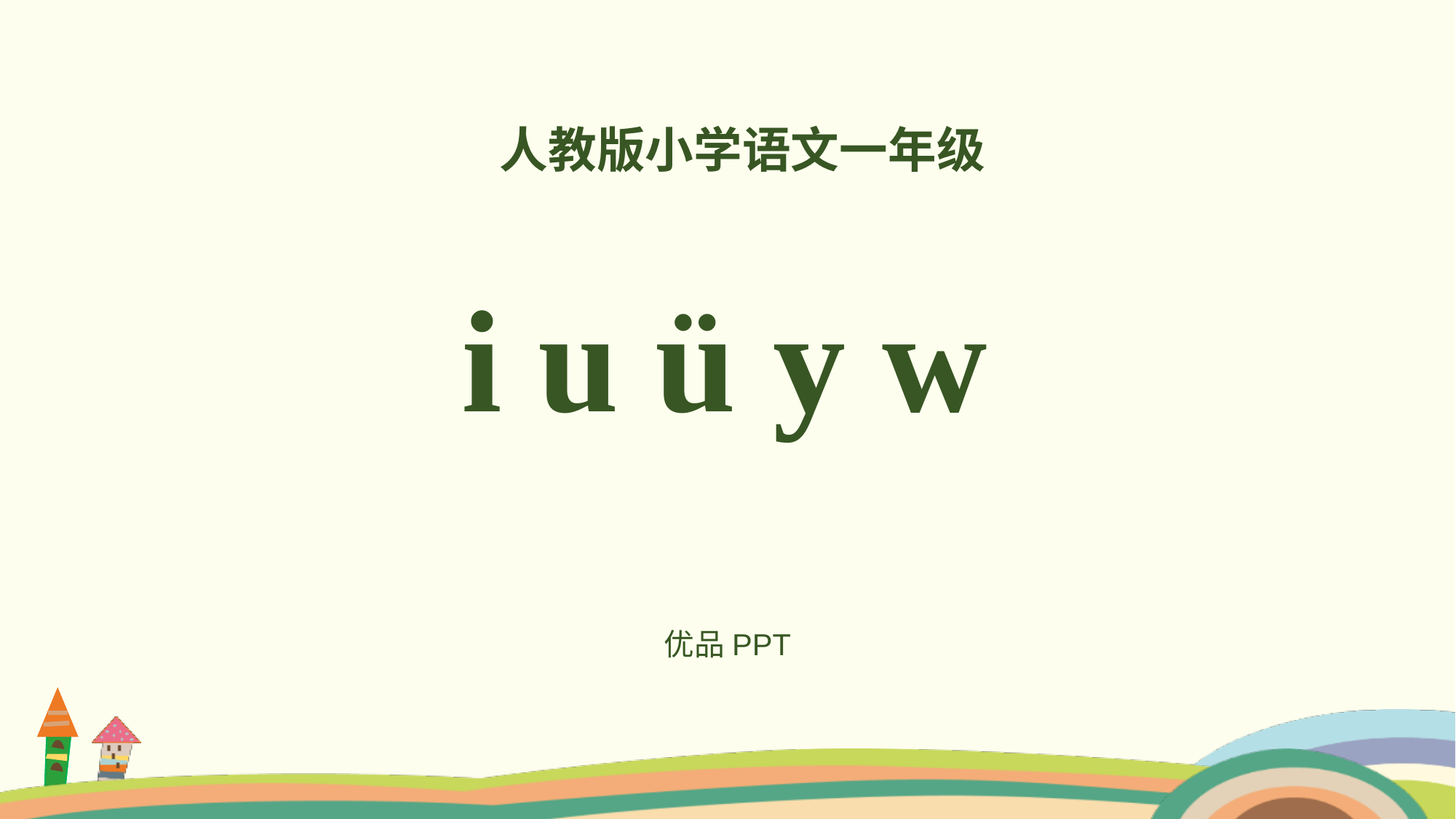

人教版小学语文一年级
i u ü y w
优品PPT